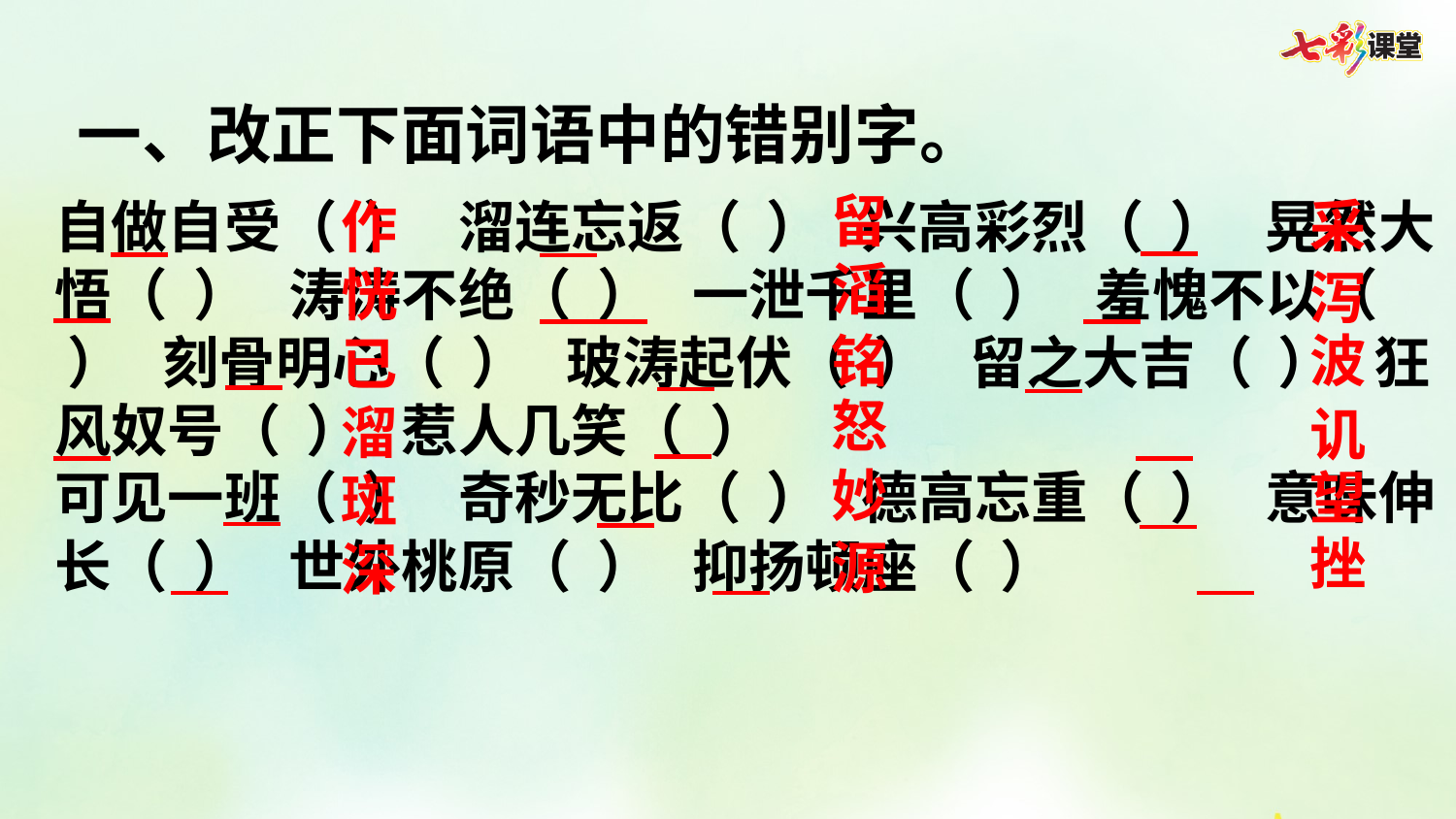

一、改正下面词语中的错别字。
留
采
自做自受（  ）   溜连忘返（  ）   兴高彩烈（  ）   晃然大悟（  ）   涛涛不绝（  ）   一泄千里（  ）   羞愧不以（  ）   刻骨明心（  ）   玻涛起伏（  ）   留之大吉（  ）   狂风奴号（  ）   惹人几笑（  ）
可见一班（  ）   奇秒无比（  ）   德高忘重（  ）   意味伸长（  ）   世外桃原（  ）   抑扬顿座（  ）
作
滔
恍
泻
铭
波
已
怒
溜
讥
妙
望
斑
挫
源
深